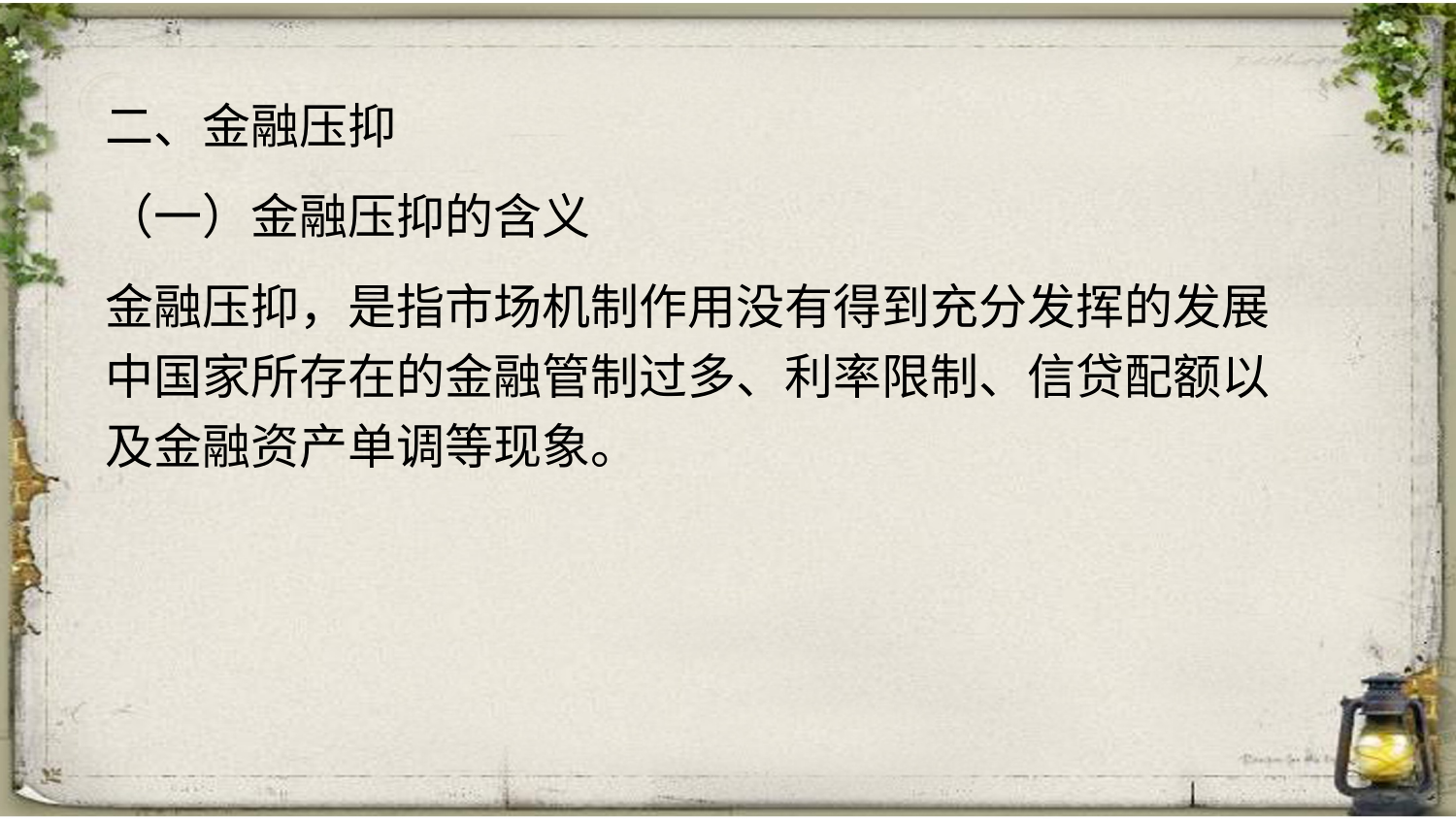

二、金融压抑
（一）金融压抑的含义
金融压抑，是指市场机制作用没有得到充分发挥的发展中国家所存在的金融管制过多、利率限制、信贷配额以及金融资产单调等现象。